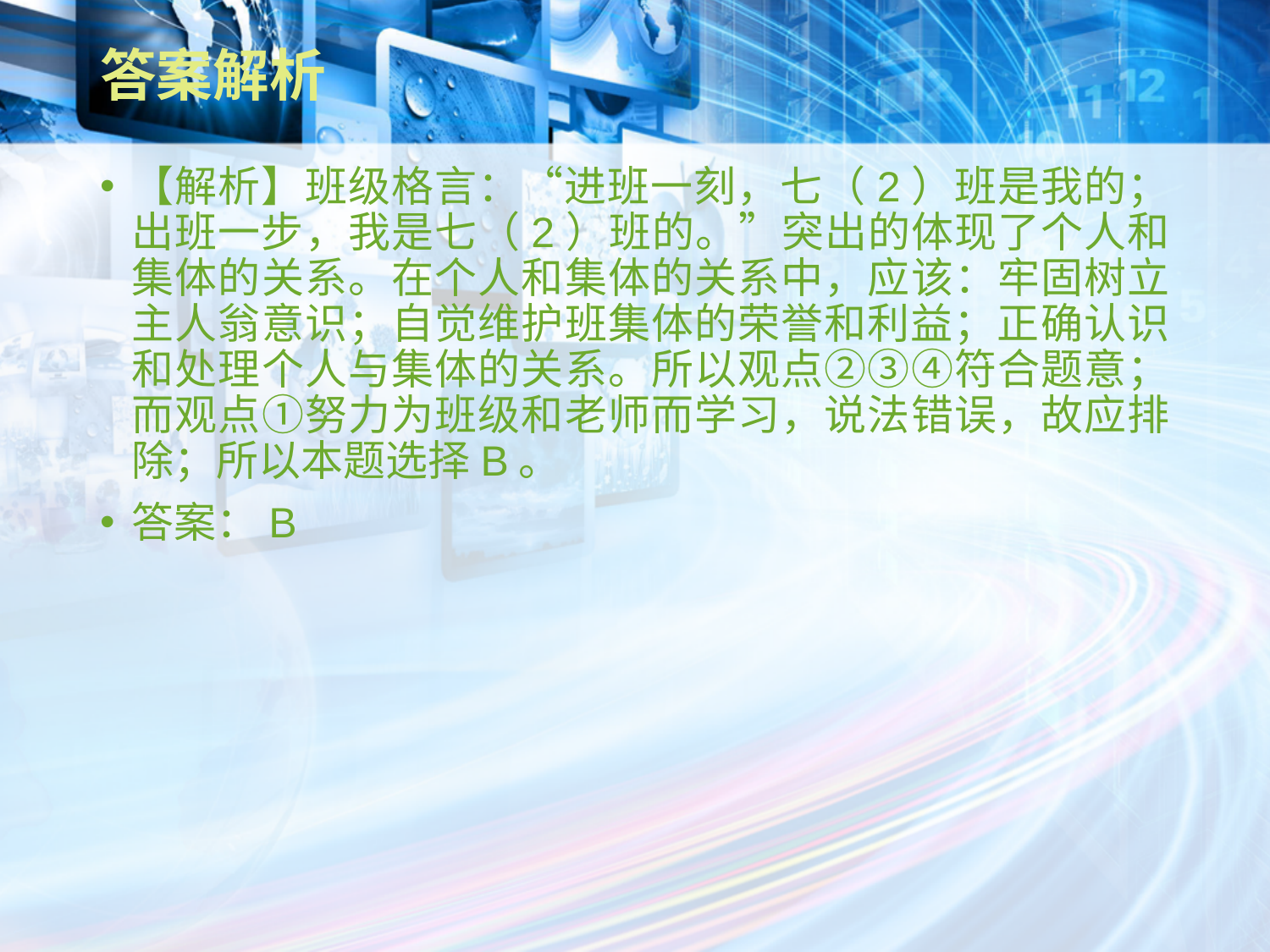

# 答案解析
【解析】班级格言：“进班一刻，七（2）班是我的；出班一步，我是七（2）班的。”突出的体现了个人和集体的关系。在个人和集体的关系中，应该：牢固树立主人翁意识；自觉维护班集体的荣誉和利益；正确认识和处理个人与集体的关系。所以观点②③④符合题意；而观点①努力为班级和老师而学习，说法错误，故应排除；所以本题选择B。
答案：B